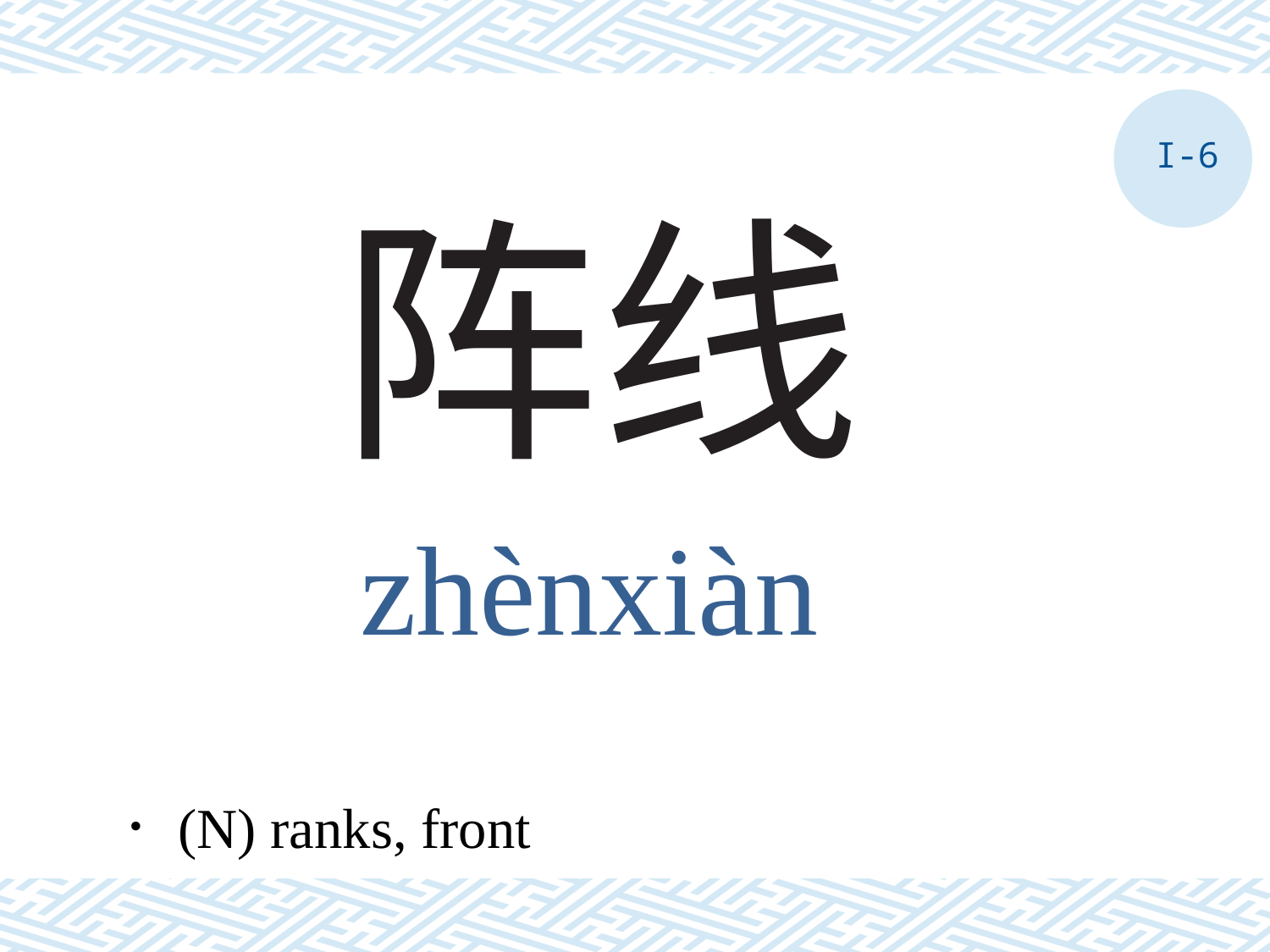

I-6

# 阵线
zhènxiàn
．(N) ranks, front